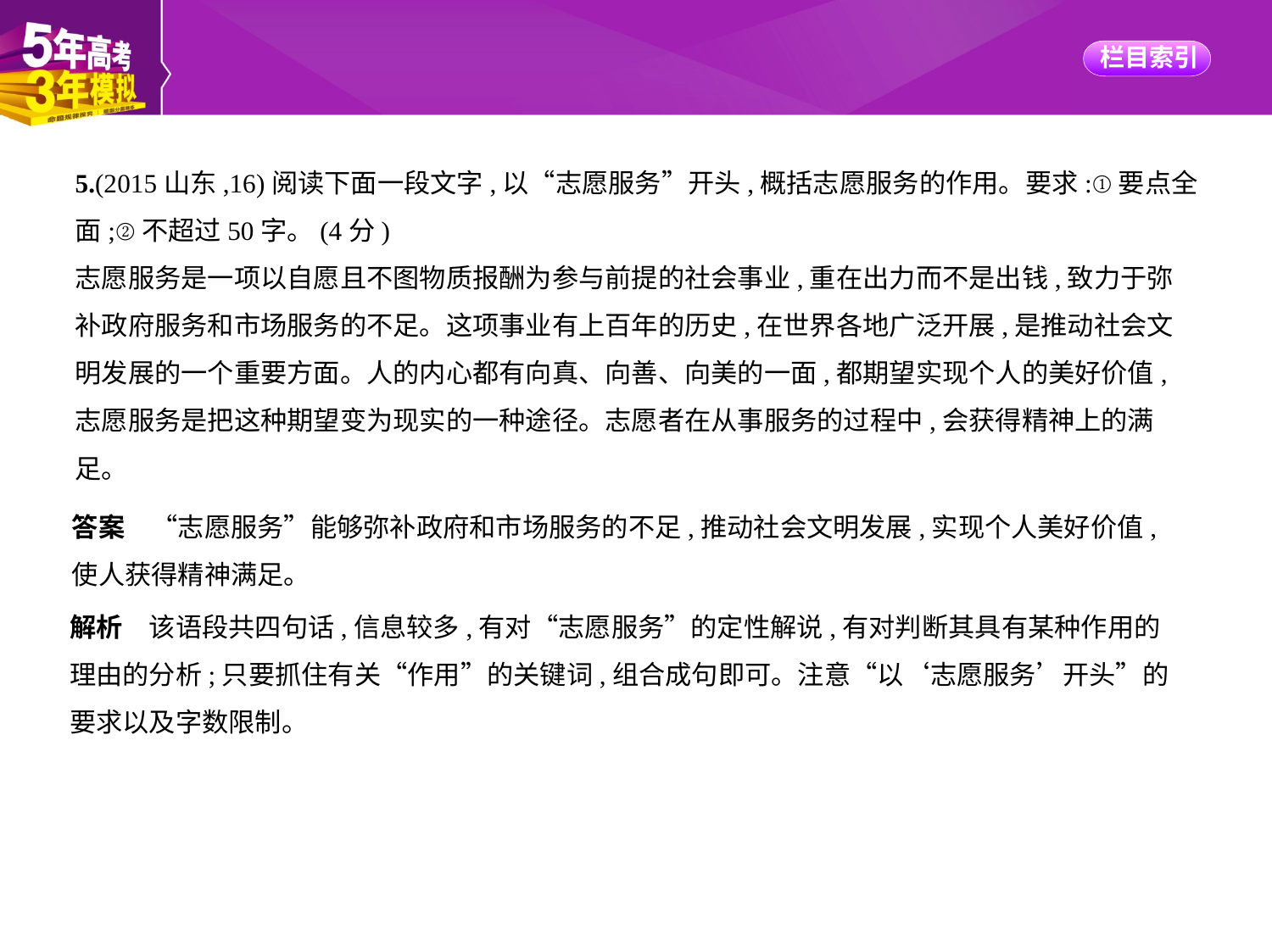

5.(2015山东,16)阅读下面一段文字,以“志愿服务”开头,概括志愿服务的作用。要求:①要点全
面;②不超过50字。(4分)
志愿服务是一项以自愿且不图物质报酬为参与前提的社会事业,重在出力而不是出钱,致力于弥
补政府服务和市场服务的不足。这项事业有上百年的历史,在世界各地广泛开展,是推动社会文
明发展的一个重要方面。人的内心都有向真、向善、向美的一面,都期望实现个人的美好价值,
志愿服务是把这种期望变为现实的一种途径。志愿者在从事服务的过程中,会获得精神上的满
足。
答案　“志愿服务”能够弥补政府和市场服务的不足,推动社会文明发展,实现个人美好价值,
使人获得精神满足。
解析　该语段共四句话,信息较多,有对“志愿服务”的定性解说,有对判断其具有某种作用的
理由的分析;只要抓住有关“作用”的关键词,组合成句即可。注意“以‘志愿服务’开头”的
要求以及字数限制。